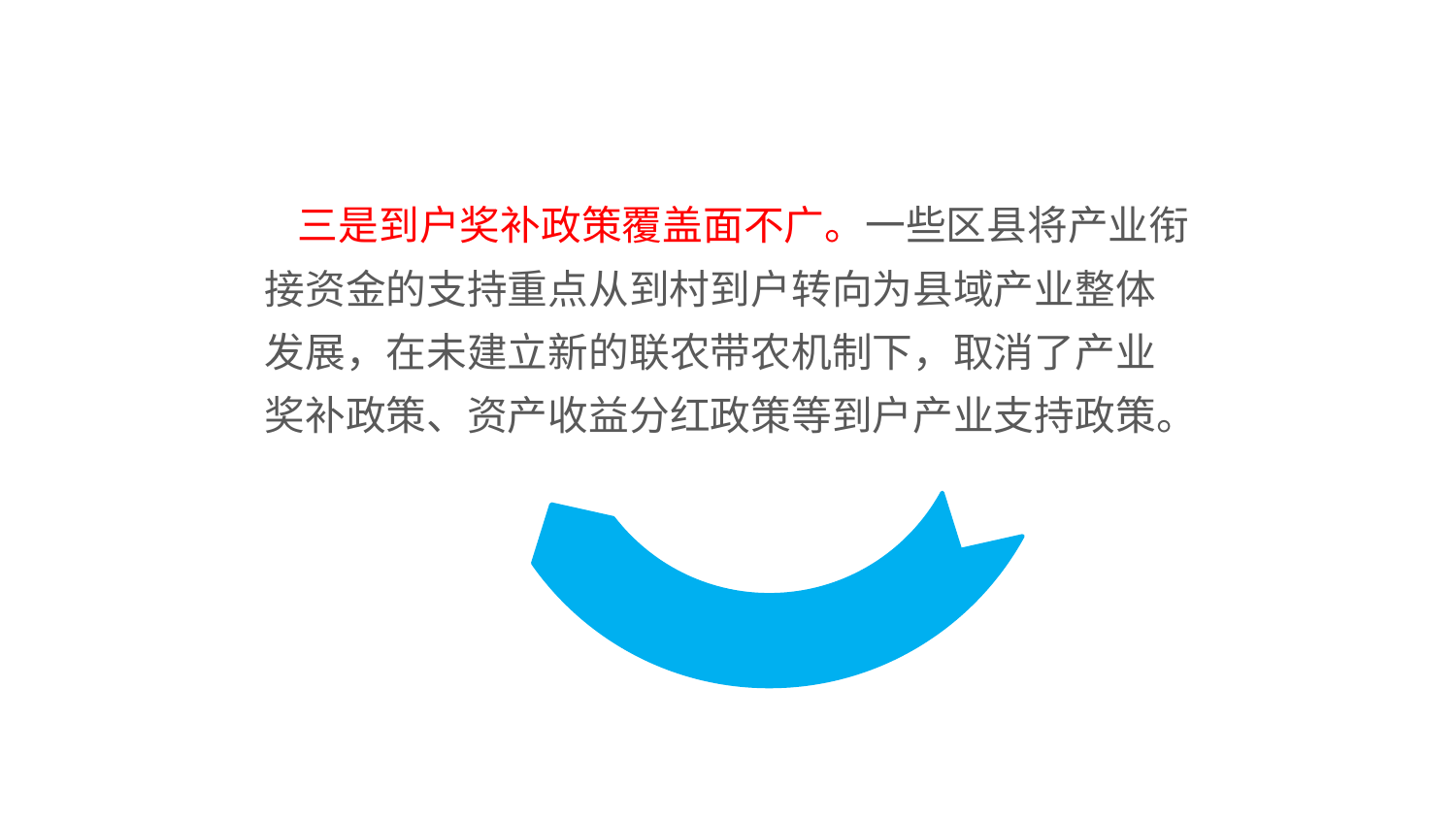

三是到户奖补政策覆盖面不广。一些区县将产业衔接资金的支持重点从到村到户转向为县域产业整体发展，在未建立新的联农带农机制下，取消了产业奖补政策、资产收益分红政策等到户产业支持政策。